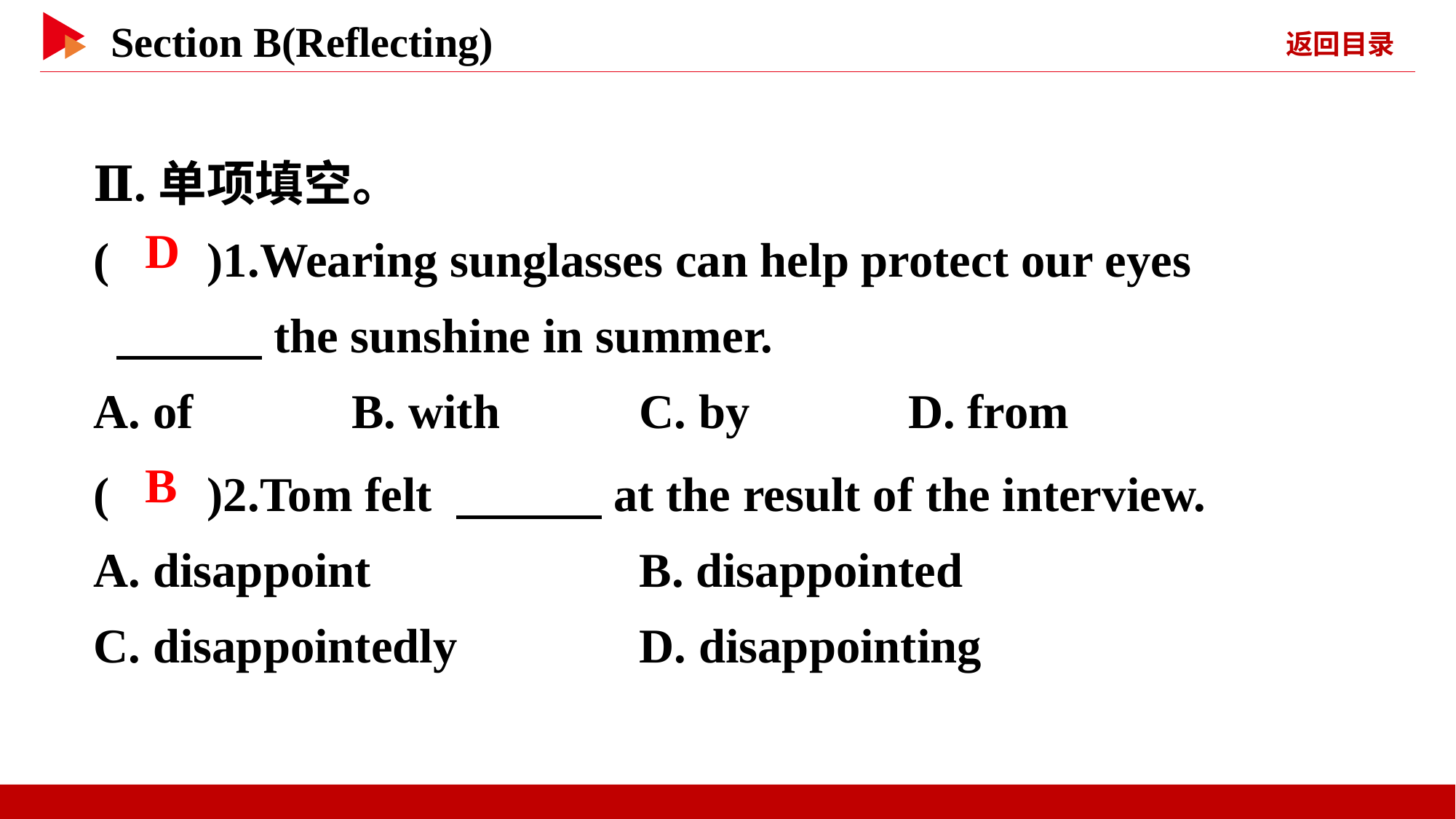

Ⅱ.单项填空。
(        )1.Wearing sunglasses can help protect our eyes
 　　　the sunshine in summer.
A. of             B. with		C. by             D. from
   D
(        )2.Tom felt 　　　at the result of the interview.
A. disappoint             		B. disappointed
C. disappointedly             	D. disappointing
   B